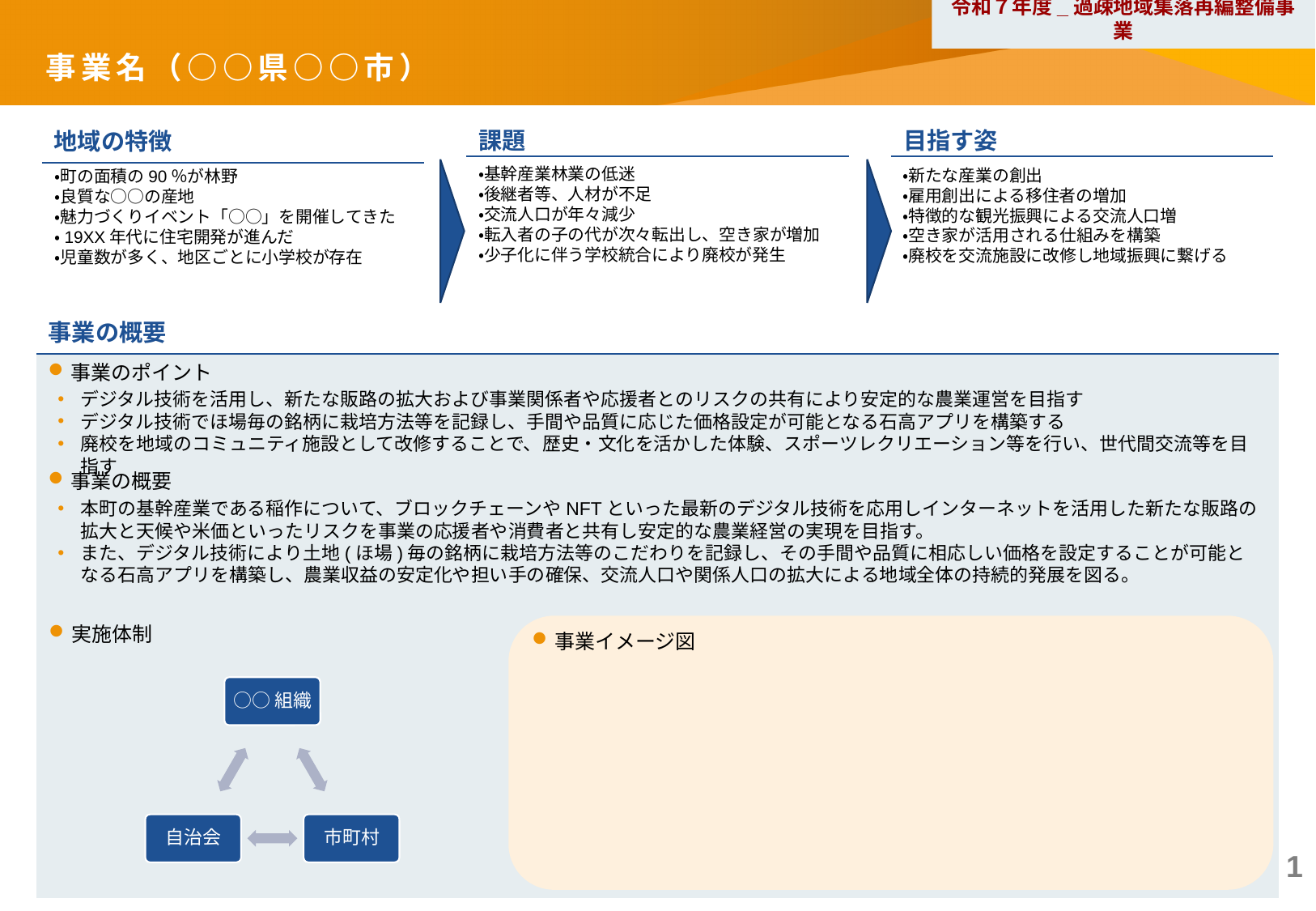

令和７年度_過疎地域集落再編整備事業
事業名（○○県○○市）
| 地域の特徴 |
| --- |
|  |
| 課題 |
| --- |
|  |
| 目指す姿 |
| --- |
|  |
・基幹産業林業の低迷
・後継者等、人材が不足
・交流人口が年々減少
・転入者の子の代が次々転出し、空き家が増加
・少子化に伴う学校統合により廃校が発生
・新たな産業の創出
・雇用創出による移住者の増加
・特徴的な観光振興による交流人口増
・空き家が活用される仕組みを構築
・廃校を交流施設に改修し地域振興に繋げる
・町の面積の90％が林野
・良質な○○の産地
・魅力づくりイベント「○○」を開催してきた
・19XX年代に住宅開発が進んだ
・児童数が多く、地区ごとに小学校が存在

| 事業の概要 |
| --- |
|  |
事業のポイント
デジタル技術を活用し、新たな販路の拡大および事業関係者や応援者とのリスクの共有により安定的な農業運営を目指す
デジタル技術でほ場毎の銘柄に栽培方法等を記録し、手間や品質に応じた価格設定が可能となる石高アプリを構築する
廃校を地域のコミュニティ施設として改修することで、歴史・文化を活かした体験、スポーツレクリエーション等を行い、世代間交流等を目指す

事業の概要
本町の基幹産業である稲作について、ブロックチェーンやNFTといった最新のデジタル技術を応用しインターネットを活用した新たな販路の拡大と天候や米価といったリスクを事業の応援者や消費者と共有し安定的な農業経営の実現を目指す。
また、デジタル技術により土地(ほ場)毎の銘柄に栽培方法等のこだわりを記録し、その手間や品質に相応しい価格を設定することが可能となる石高アプリを構築し、農業収益の安定化や担い手の確保、交流人口や関係人口の拡大による地域全体の持続的発展を図る。

実施体制

事業イメージ図
○○組織

市町村

自治会

1